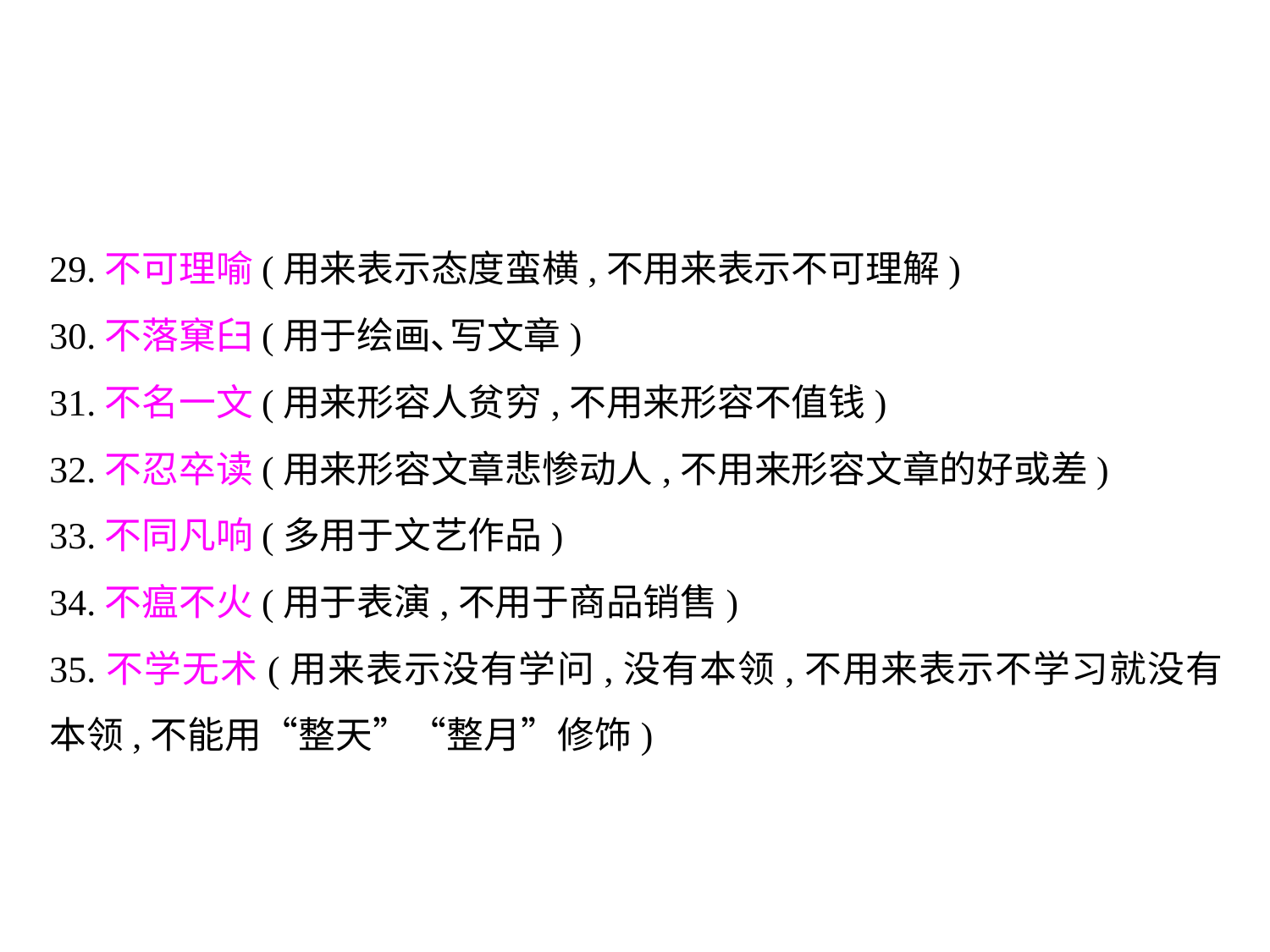

29.不可理喻(用来表示态度蛮横,不用来表示不可理解)
30.不落窠臼(用于绘画､写文章)
31.不名一文(用来形容人贫穷,不用来形容不值钱)
32.不忍卒读(用来形容文章悲惨动人,不用来形容文章的好或差)
33.不同凡响(多用于文艺作品)
34.不瘟不火(用于表演,不用于商品销售)
35.不学无术(用来表示没有学问,没有本领,不用来表示不学习就没有本领,不能用“整天”“整月”修饰)